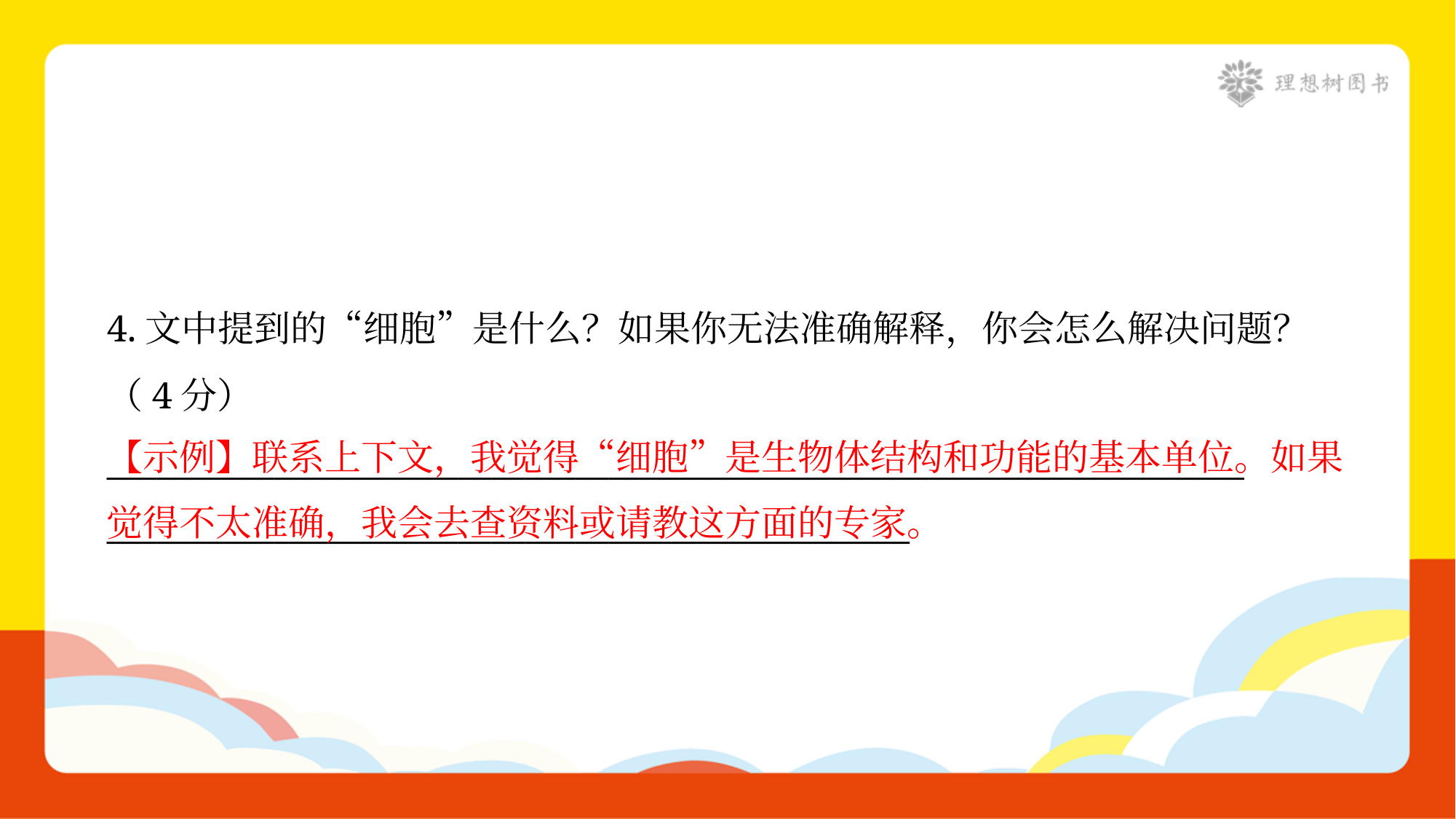

4.文中提到的“细胞”是什么？如果你无法准确解释，你会怎么解决问题？
（4分）
____________________________________________________________________
________________________________________________
【示例】联系上下文，我觉得“细胞”是生物体结构和功能的基本单位。如果觉得不太准确，我会去查资料或请教这方面的专家。